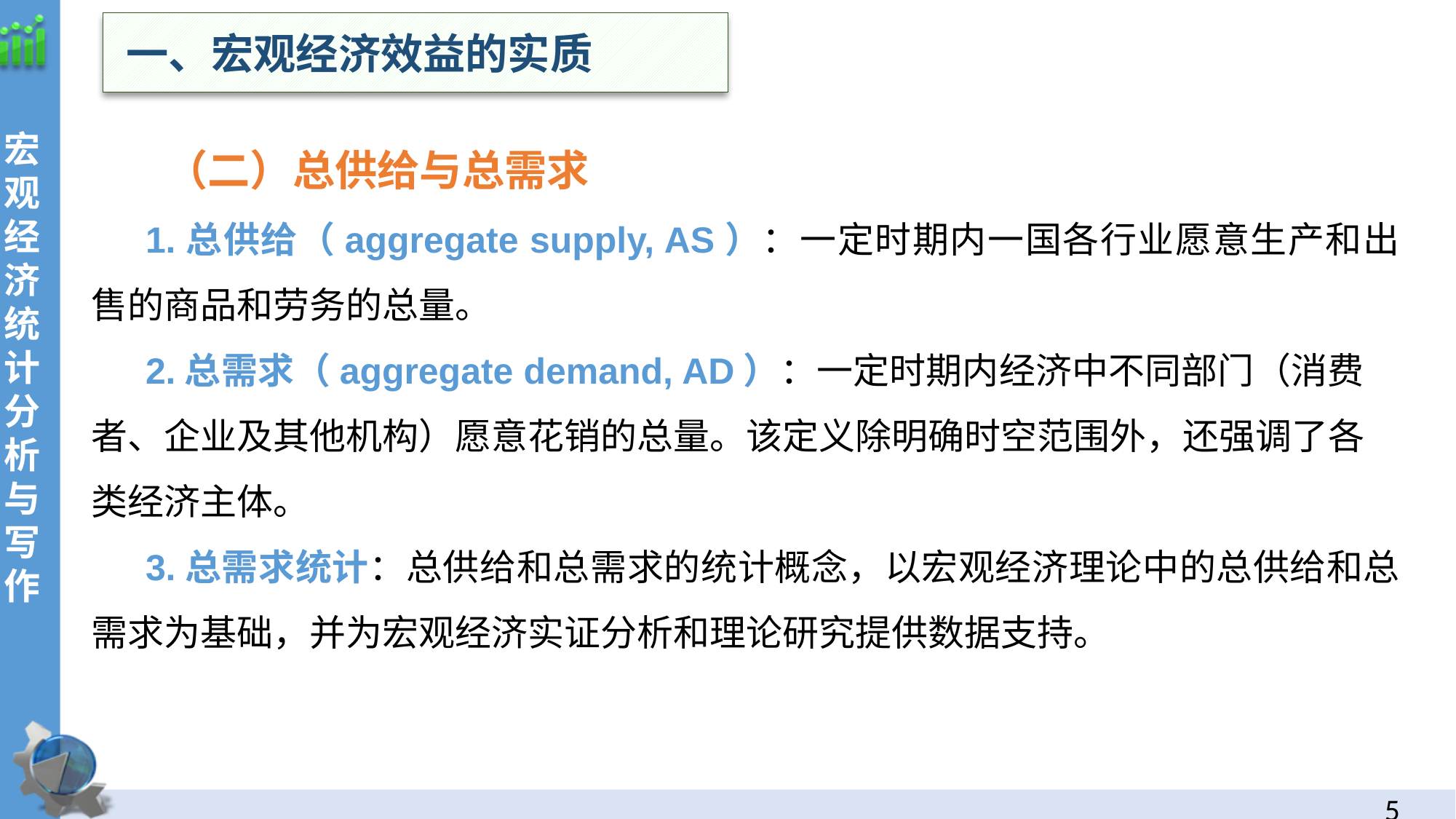

一、宏观经济效益的实质
         （二）总供给与总需求
1.总供给（aggregate supply, AS）：一定时期内一国各行业愿意生产和出售的商品和劳务的总量。
2.总需求（aggregate demand, AD）：一定时期内经济中不同部门（消费者、企业及其他机构）愿意花销的总量。该定义除明确时空范围外，还强调了各类经济主体。
3.总需求统计：总供给和总需求的统计概念，以宏观经济理论中的总供给和总需求为基础，并为宏观经济实证分析和理论研究提供数据支持。

5